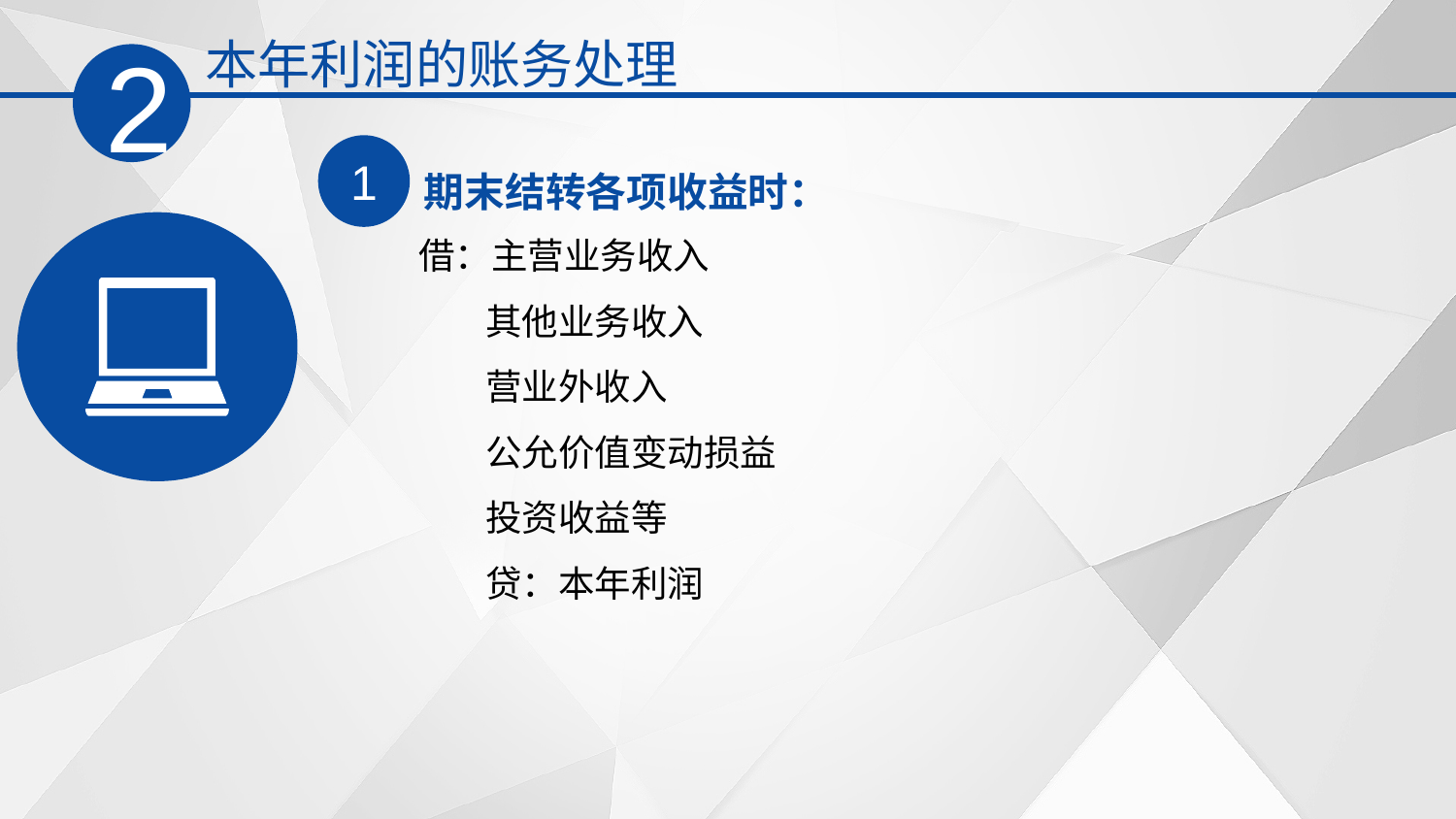

本年利润的账务处理
2

1
期末结转各项收益时：
借：主营业务收入
       其他业务收入
       营业外收入
       公允价值变动损益
       投资收益等
       贷：本年利润